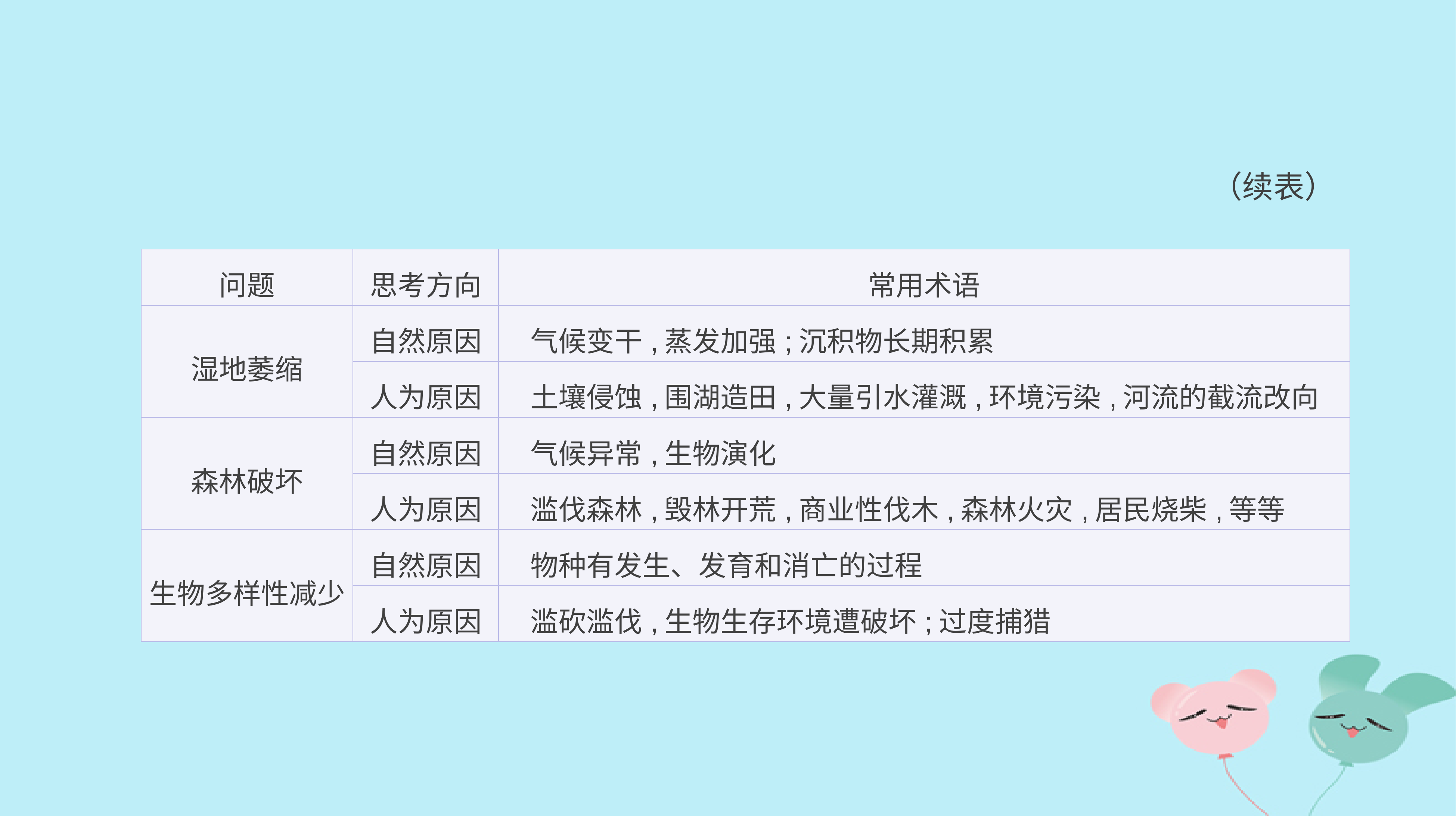

（续表）
| 问题 | 思考方向 | 常用术语 |
| --- | --- | --- |
| 湿地萎缩 | 自然原因 | 气候变干,蒸发加强;沉积物长期积累 |
|  | 人为原因 | 土壤侵蚀,围湖造田,大量引水灌溉,环境污染,河流的截流改向 |
| 森林破坏 | 自然原因 | 气候异常,生物演化 |
|  | 人为原因 | 滥伐森林,毁林开荒,商业性伐木,森林火灾,居民烧柴,等等 |
| 生物多样性减少 | 自然原因 | 物种有发生、发育和消亡的过程 |
|  | 人为原因 | 滥砍滥伐,生物生存环境遭破坏;过度捕猎 |